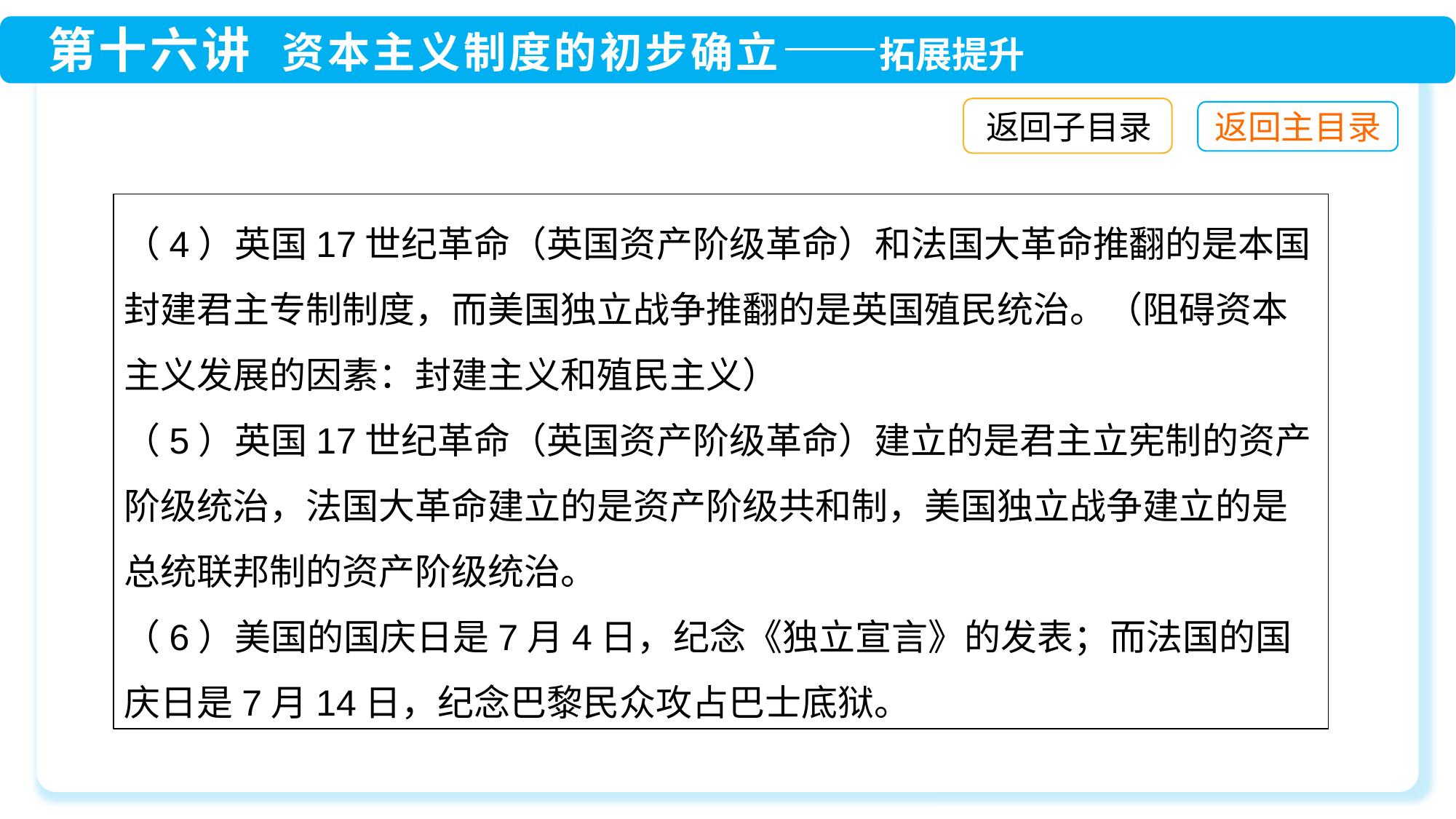

返回子目录
（4）英国17世纪革命（英国资产阶级革命）和法国大革命推翻的是本国封建君主专制制度，而美国独立战争推翻的是英国殖民统治。（阻碍资本主义发展的因素：封建主义和殖民主义）
（5）英国17世纪革命（英国资产阶级革命）建立的是君主立宪制的资产阶级统治，法国大革命建立的是资产阶级共和制，美国独立战争建立的是总统联邦制的资产阶级统治。
（6）美国的国庆日是7月4日，纪念《独立宣言》的发表；而法国的国庆日是7月14日，纪念巴黎民众攻占巴士底狱。